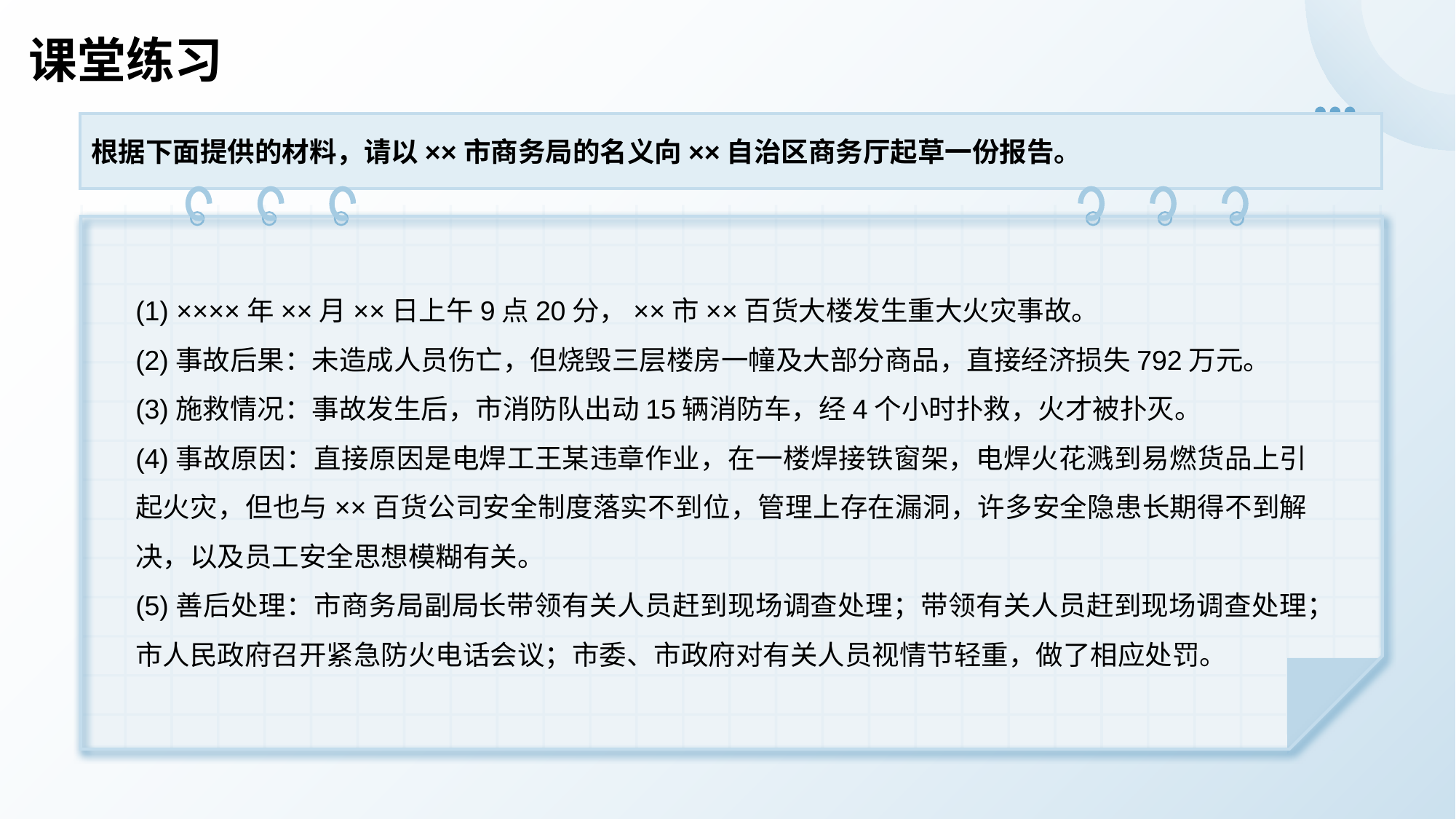

# 课堂练习
根据下面提供的材料，请以××市商务局的名义向××自治区商务厅起草一份报告。

(1) ××××年××月××日上午9点20分，××市××百货大楼发生重大火灾事故。
(2)事故后果：未造成人员伤亡，但烧毁三层楼房一幢及大部分商品，直接经济损失792万元。
(3)施救情况：事故发生后，市消防队出动15辆消防车，经4个小时扑救，火才被扑灭。
(4)事故原因：直接原因是电焊工王某违章作业，在一楼焊接铁窗架，电焊火花溅到易燃货品上引起火灾，但也与××百货公司安全制度落实不到位，管理上存在漏洞，许多安全隐患长期得不到解决，以及员工安全思想模糊有关。
(5)善后处理：市商务局副局长带领有关人员赶到现场调查处理；带领有关人员赶到现场调查处理；市人民政府召开紧急防火电话会议；市委、市政府对有关人员视情节轻重，做了相应处罚。